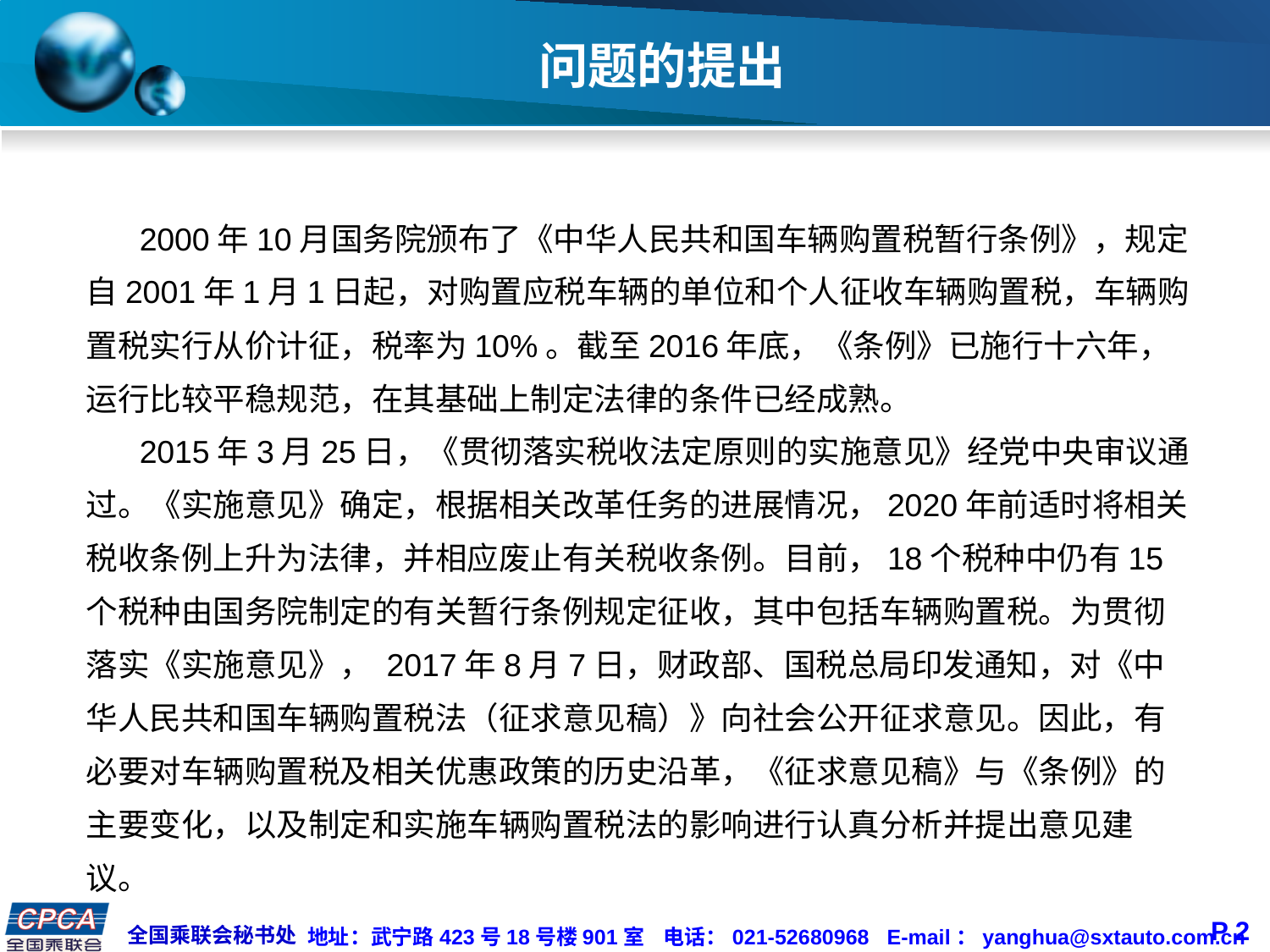

# 问题的提出
      2000年10月国务院颁布了《中华人民共和国车辆购置税暂行条例》，规定自2001年1月1日起，对购置应税车辆的单位和个人征收车辆购置税，车辆购置税实行从价计征，税率为10%。截至2016年底，《条例》已施行十六年，运行比较平稳规范，在其基础上制定法律的条件已经成熟。
      2015年3月25日，《贯彻落实税收法定原则的实施意见》经党中央审议通过。《实施意见》确定，根据相关改革任务的进展情况，2020年前适时将相关税收条例上升为法律，并相应废止有关税收条例。目前，18个税种中仍有15个税种由国务院制定的有关暂行条例规定征收，其中包括车辆购置税。为贯彻落实《实施意见》， 2017年8月7日，财政部、国税总局印发通知，对《中华人民共和国车辆购置税法（征求意见稿）》向社会公开征求意见。因此，有必要对车辆购置税及相关优惠政策的历史沿革，《征求意见稿》与《条例》的主要变化，以及制定和实施车辆购置税法的影响进行认真分析并提出意见建议。